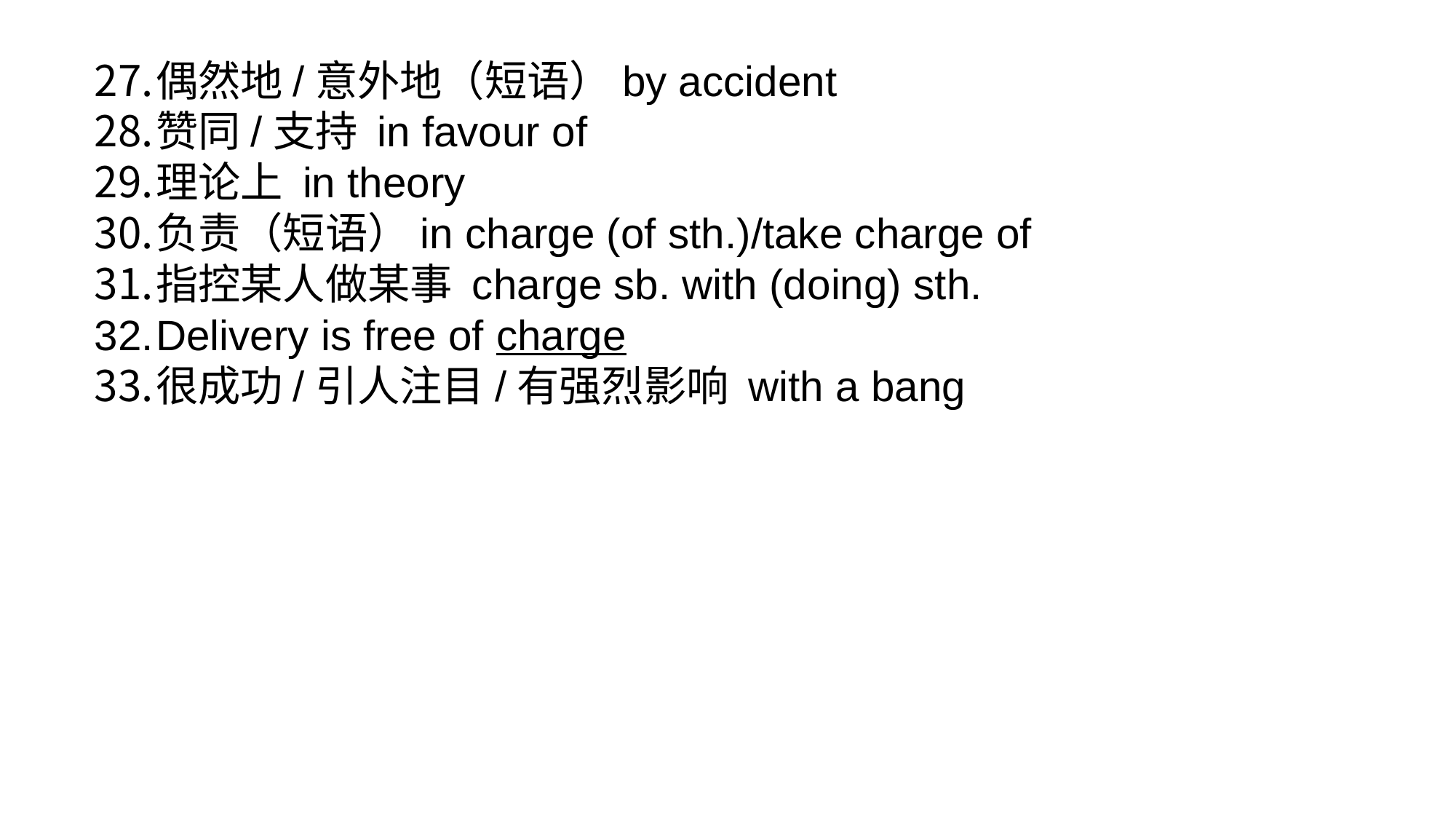

偶然地/意外地（短语）by accident
赞同/支持 in favour of
理论上 in theory
负责（短语）in charge (of sth.)/take charge of
指控某人做某事 charge sb. with (doing) sth.
Delivery is free of charge
很成功/引人注目/有强烈影响 with a bang